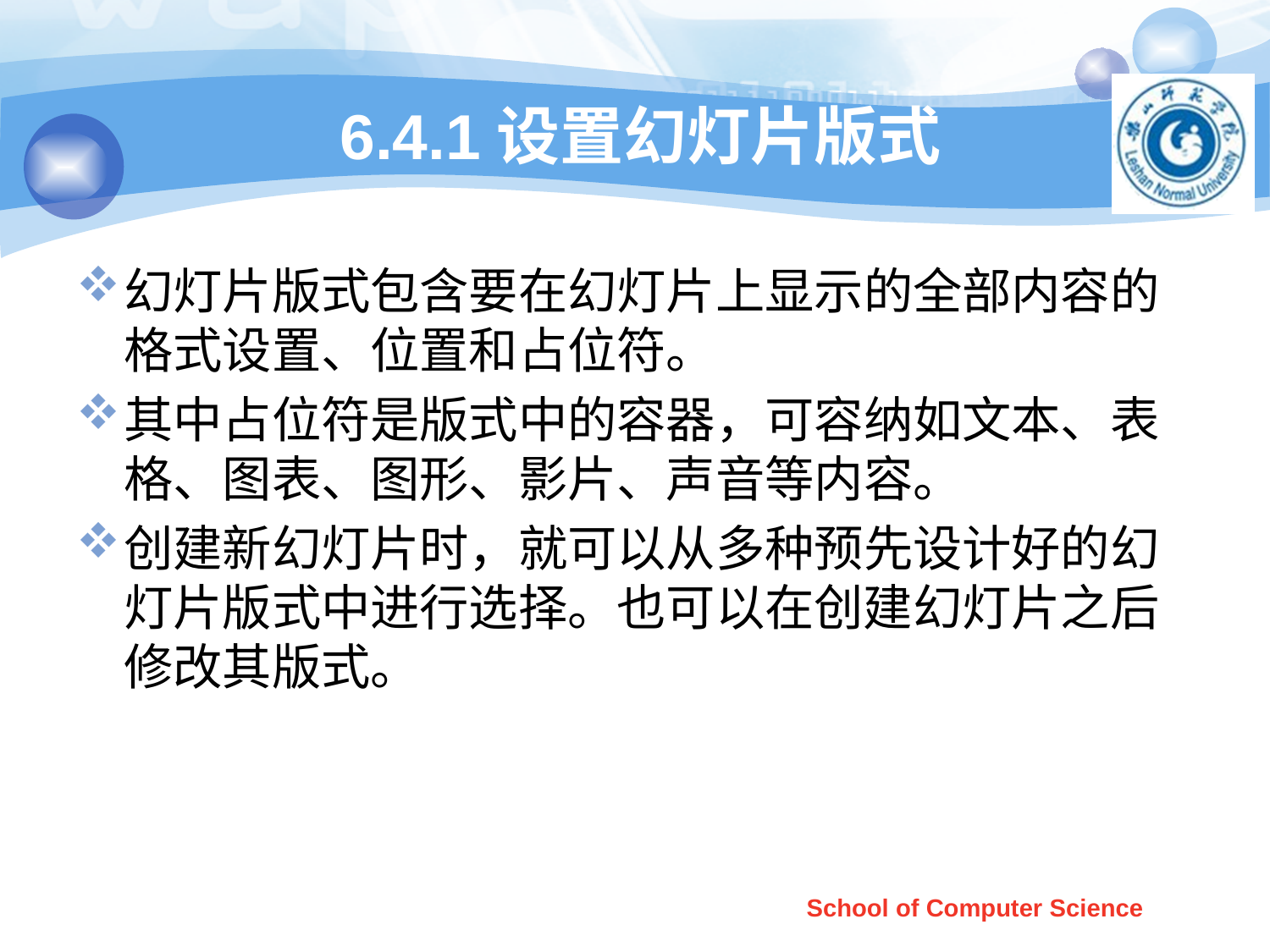

# 6.4.1设置幻灯片版式
幻灯片版式包含要在幻灯片上显示的全部内容的格式设置、位置和占位符。
其中占位符是版式中的容器，可容纳如文本、表格、图表、图形、影片、声音等内容。
创建新幻灯片时，就可以从多种预先设计好的幻灯片版式中进行选择。也可以在创建幻灯片之后修改其版式。
School of Computer Science